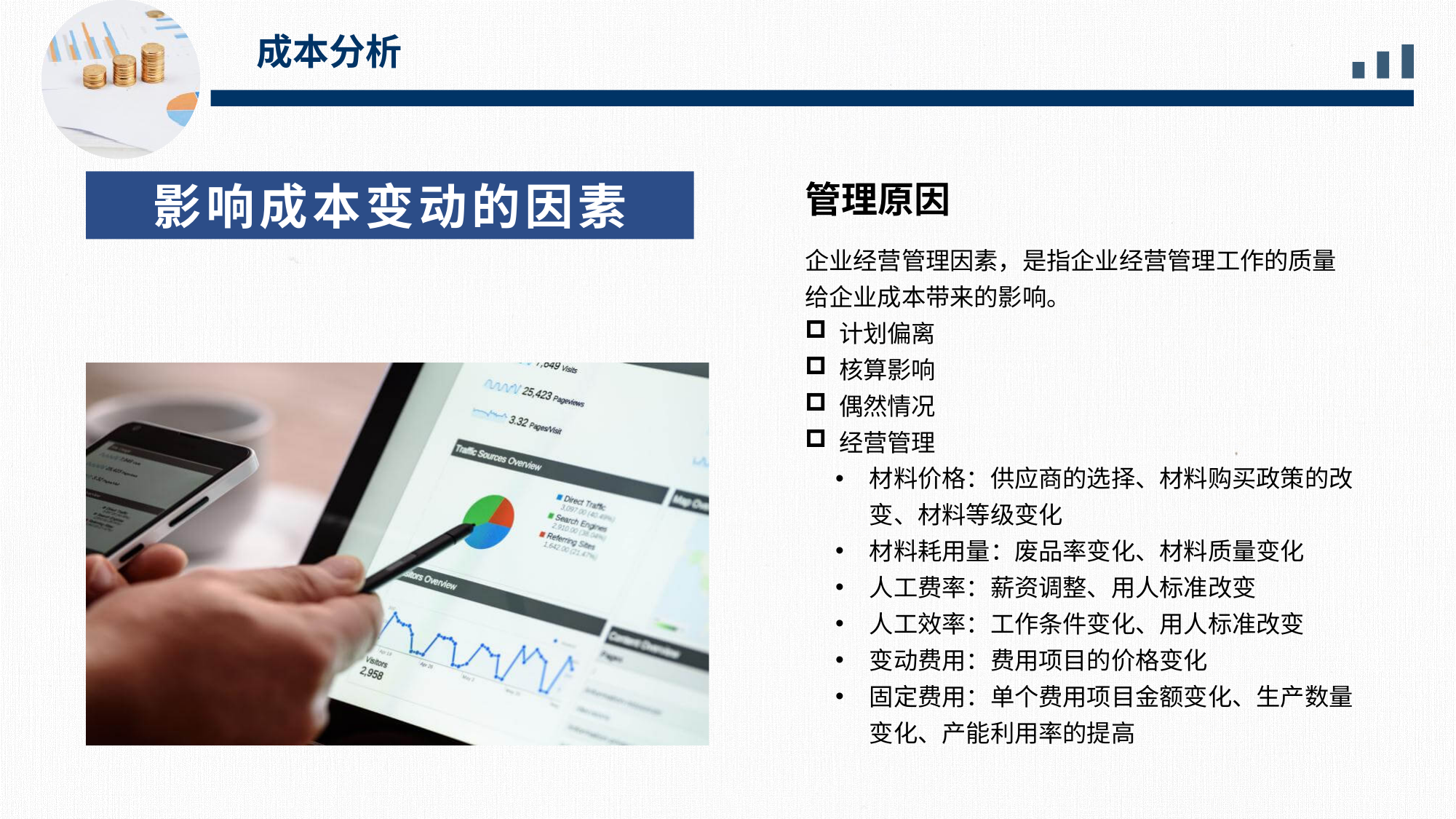

成本分析

影响成本变动的因素
管理原因
企业经营管理因素，是指企业经营管理工作的质量给企业成本带来的影响。
计划偏离
核算影响
偶然情况
经营管理
材料价格：供应商的选择、材料购买政策的改变、材料等级变化
材料耗用量：废品率变化、材料质量变化
人工费率：薪资调整、用人标准改变
人工效率：工作条件变化、用人标准改变
变动费用：费用项目的价格变化
固定费用：单个费用项目金额变化、生产数量变化、产能利用率的提高